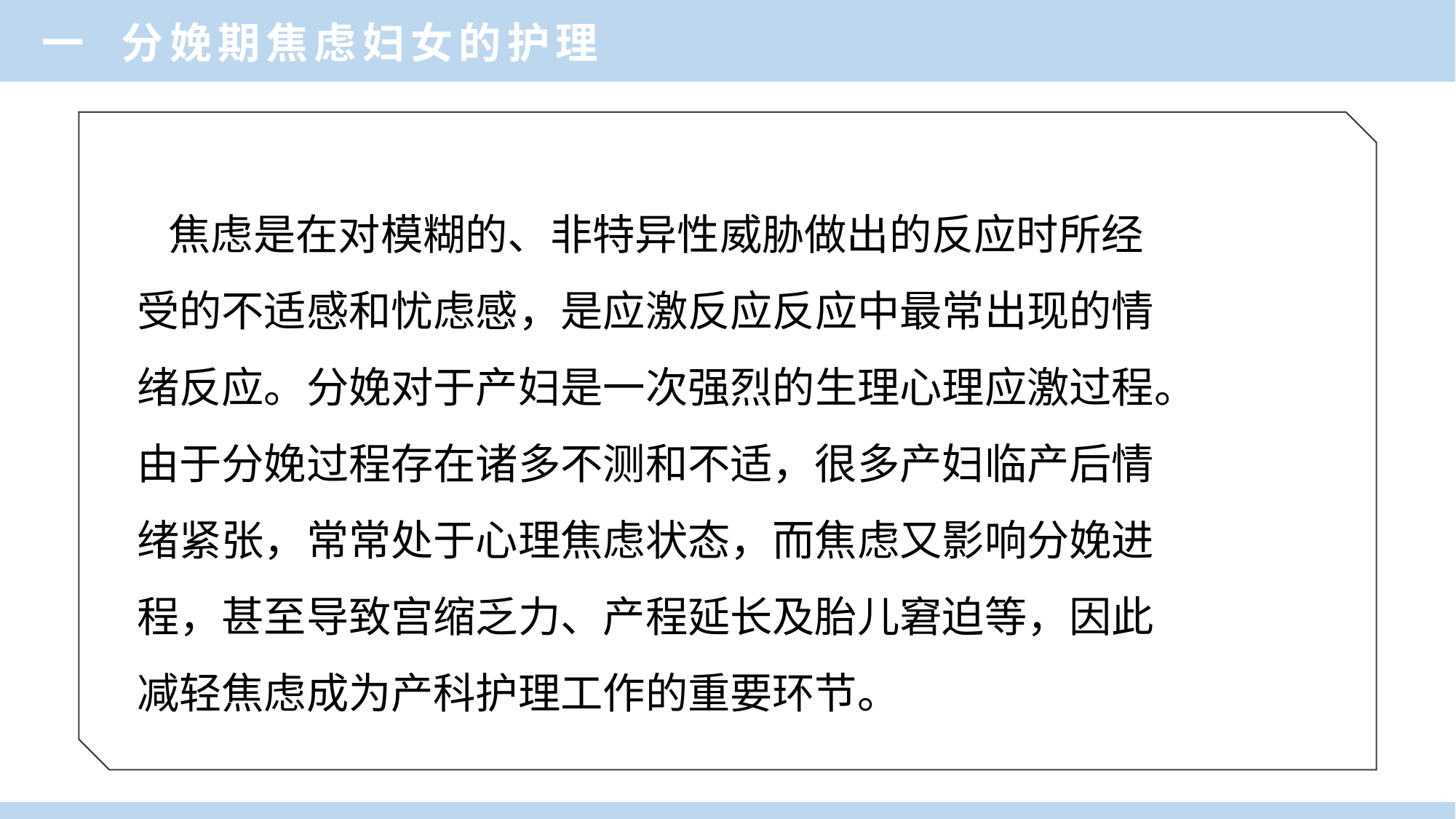

一  分娩期焦虑妇女的护理

焦虑是在对模糊的、非特异性威胁做出的反应时所经受的不适感和忧虑感，是应激反应反应中最常出现的情绪反应。分娩对于产妇是一次强烈的生理心理应激过程。由于分娩过程存在诸多不测和不适，很多产妇临产后情绪紧张，常常处于心理焦虑状态，而焦虑又影响分娩进程，甚至导致宫缩乏力、产程延长及胎儿窘迫等，因此减轻焦虑成为产科护理工作的重要环节。